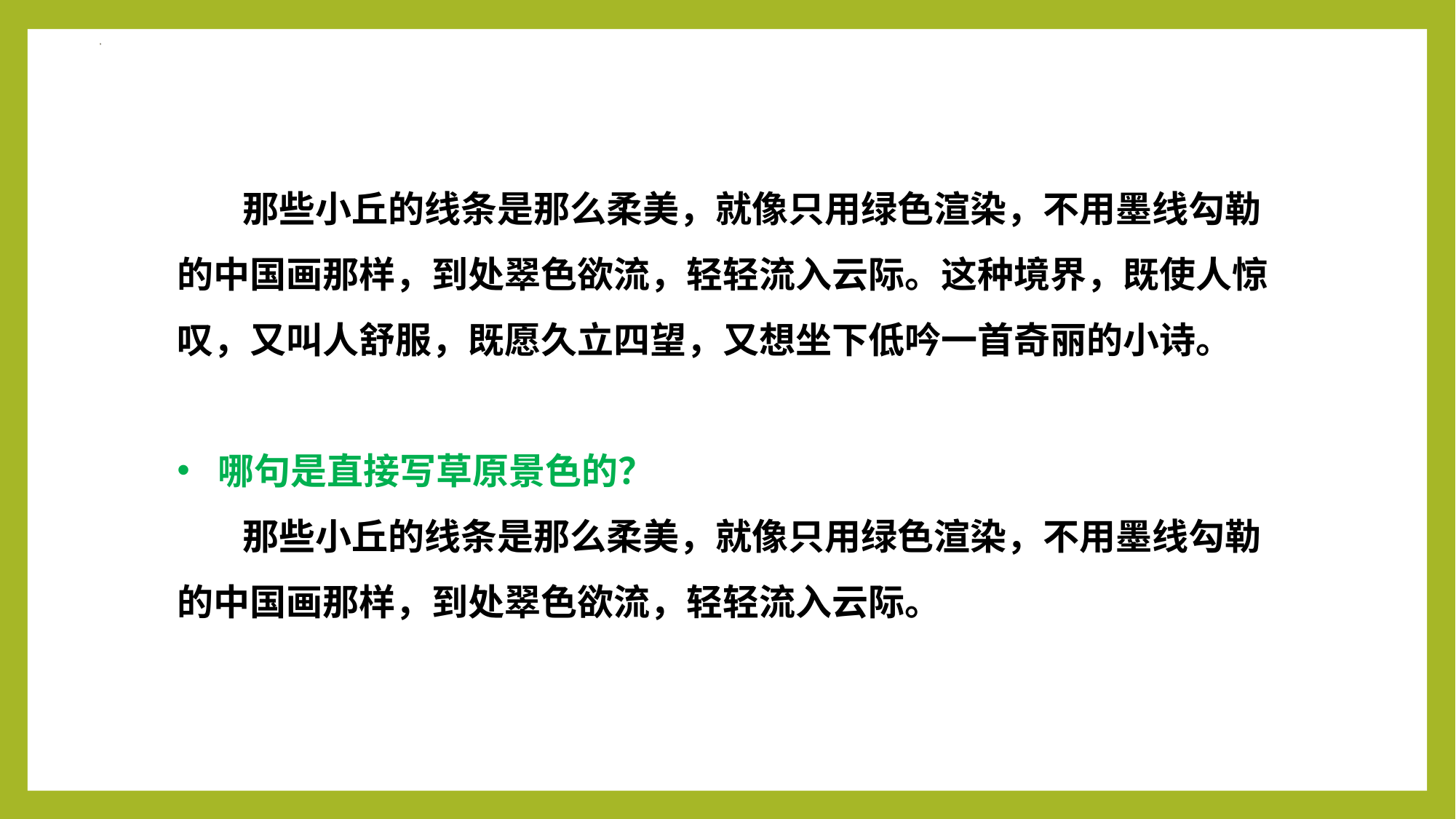

那些小丘的线条是那么柔美，就像只用绿色渲染，不用墨线勾勒的中国画那样，到处翠色欲流，轻轻流入云际。这种境界，既使人惊叹，又叫人舒服，既愿久立四望，又想坐下低吟一首奇丽的小诗。

哪句是直接写草原景色的？
       那些小丘的线条是那么柔美，就像只用绿色渲染，不用墨线勾勒的中国画那样，到处翠色欲流，轻轻流入云际。